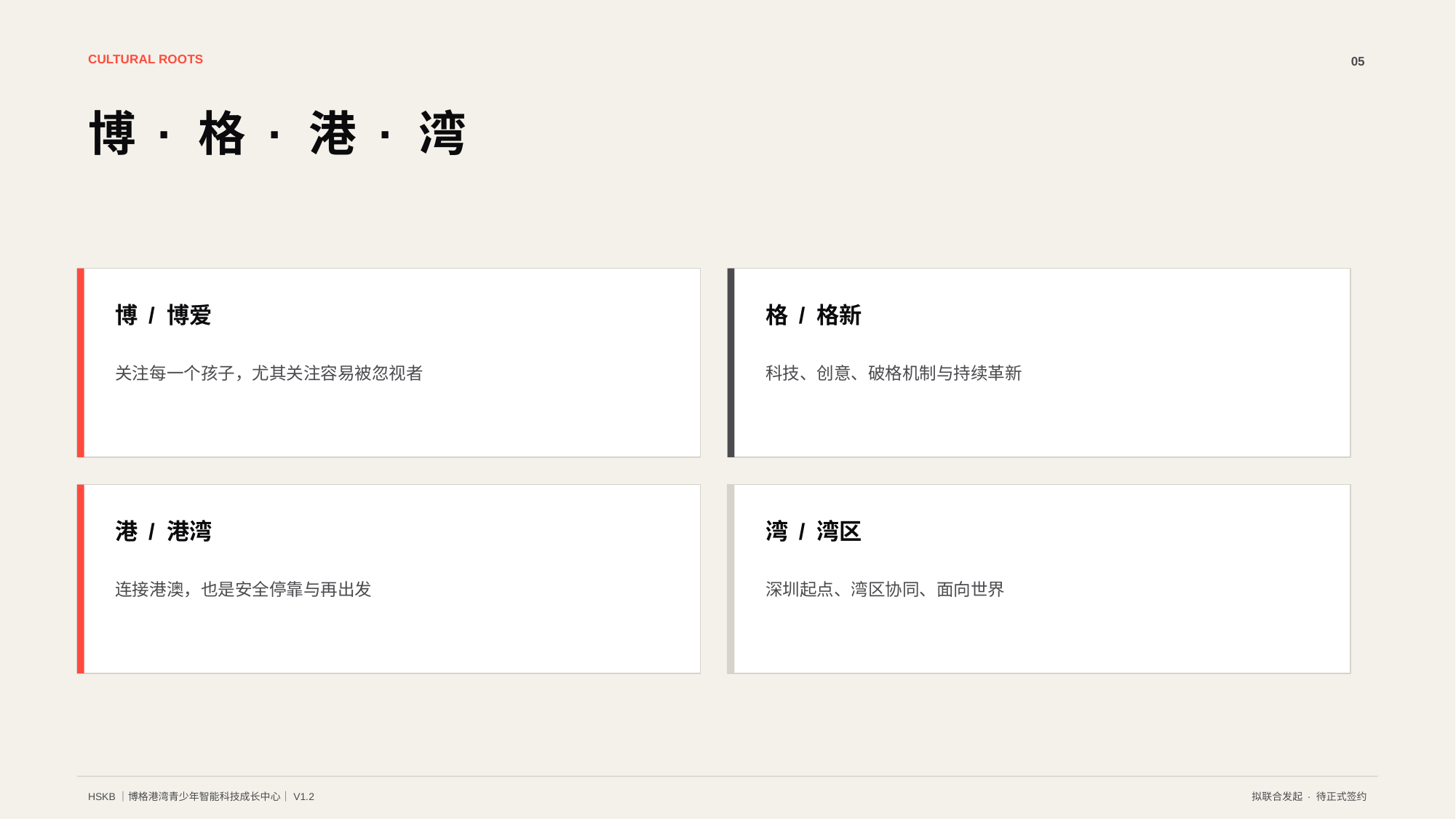

CULTURAL ROOTS
05
博 · 格 · 港 · 湾

博 / 博爱
格 / 格新
关注每一个孩子，尤其关注容易被忽视者
科技、创意、破格机制与持续革新

港 / 港湾
湾 / 湾区
连接港澳，也是安全停靠与再出发
深圳起点、湾区协同、面向世界

HSKB｜博格港湾青少年智能科技成长中心｜V1.2
拟联合发起 · 待正式签约